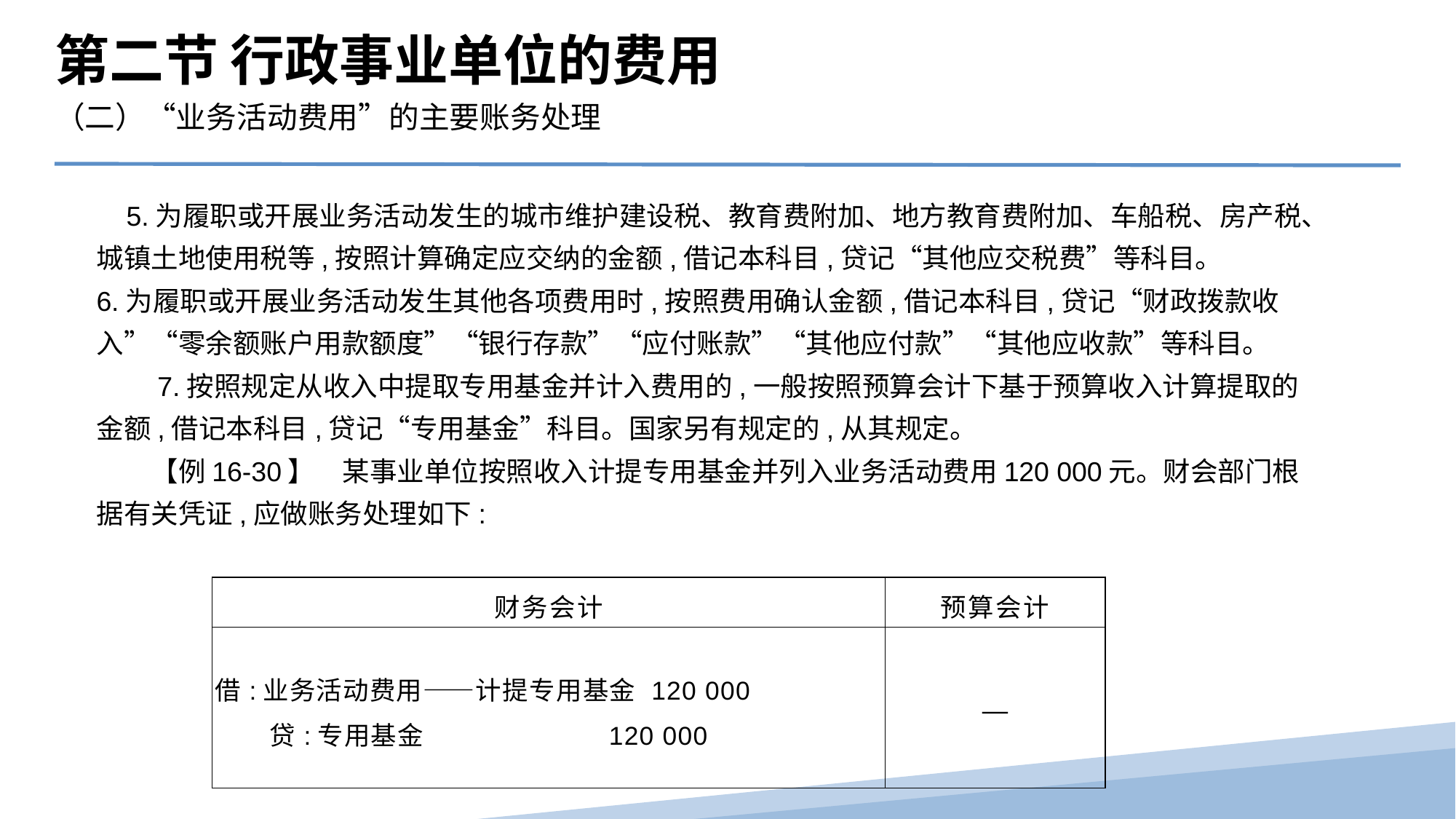

第二节 行政事业单位的费用
（二）“业务活动费用”的主要账务处理
　5.为履职或开展业务活动发生的城市维护建设税、教育费附加、地方教育费附加、车船税、房产税、城镇土地使用税等,按照计算确定应交纳的金额,借记本科目,贷记“其他应交税费”等科目。
6.为履职或开展业务活动发生其他各项费用时,按照费用确认金额,借记本科目,贷记“财政拨款收入”“零余额账户用款额度”“银行存款”“应付账款”“其他应付款”“其他应收款”等科目。
　　7.按照规定从收入中提取专用基金并计入费用的,一般按照预算会计下基于预算收入计算提取的金额,借记本科目,贷记“专用基金”科目。国家另有规定的,从其规定。
　　【例16-30】　某事业单位按照收入计提专用基金并列入业务活动费用120 000元。财会部门根据有关凭证,应做账务处理如下:
| 财务会计 | 预算会计 |
| --- | --- |
| 借:业务活动费用——计提专用基金 120 000 贷:专用基金 120 000 | — |